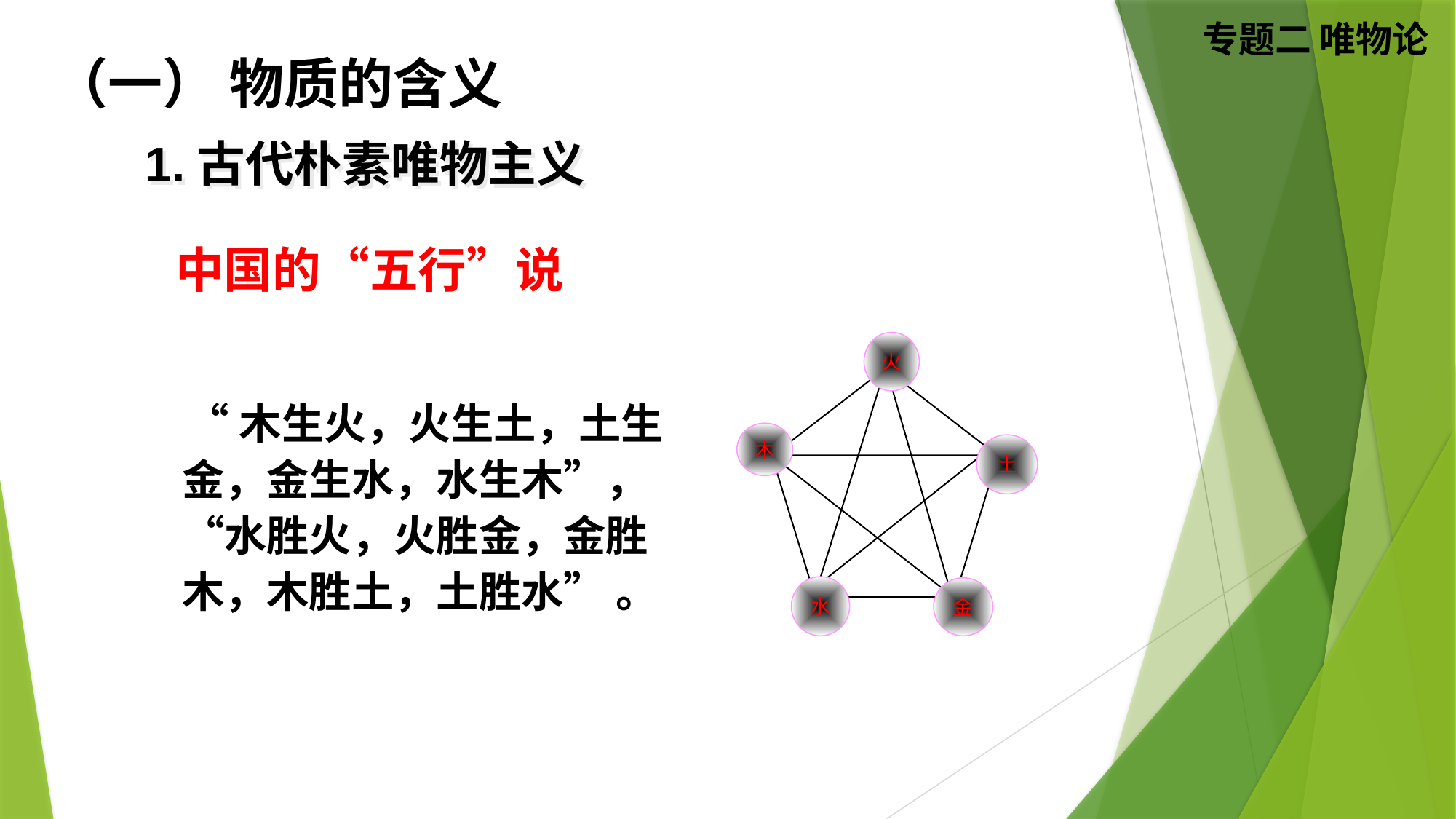

（一） 物质的含义
1.古代朴素唯物主义
中国的“五行”说
火

 “木生火，火生土，土生金，金生水，水生木”，“水胜火，火胜金，金胜木，木胜土，土胜水” 。
木
土

水
金